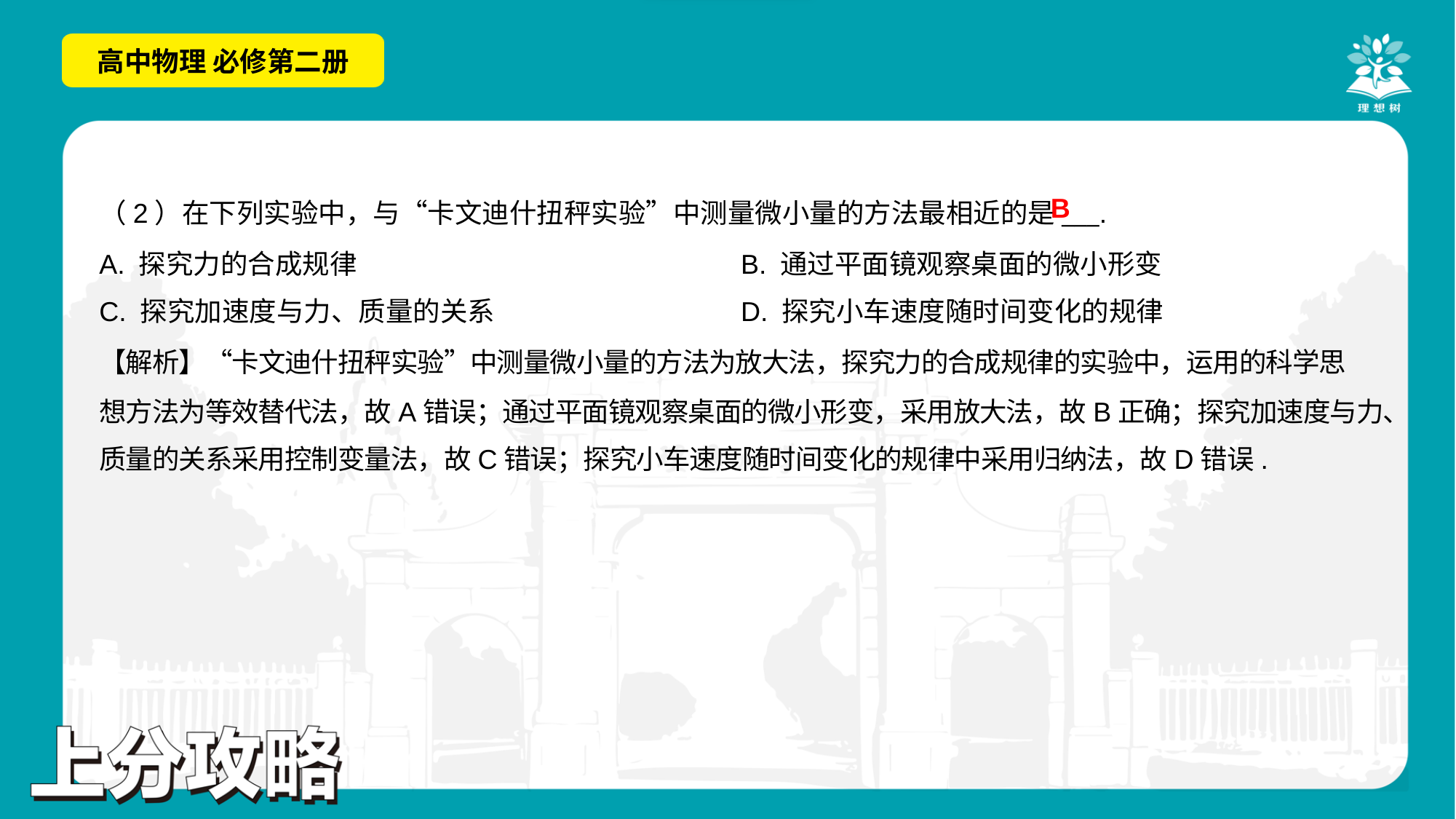

B
（2）在下列实验中，与“卡文迪什扭秤实验”中测量微小量的方法最相近的是___.
A. 探究力的合成规律	B. 通过平面镜观察桌面的微小形变
C. 探究加速度与力、质量的关系	D. 探究小车速度随时间变化的规律
【解析】“卡文迪什扭秤实验”中测量微小量的方法为放大法，探究力的合成规律的实验中，运用的科学思
想方法为等效替代法，故A错误；通过平面镜观察桌面的微小形变，采用放大法，故B正确；探究加速度与力、
质量的关系采用控制变量法，故C错误；探究小车速度随时间变化的规律中采用归纳法，故D错误.